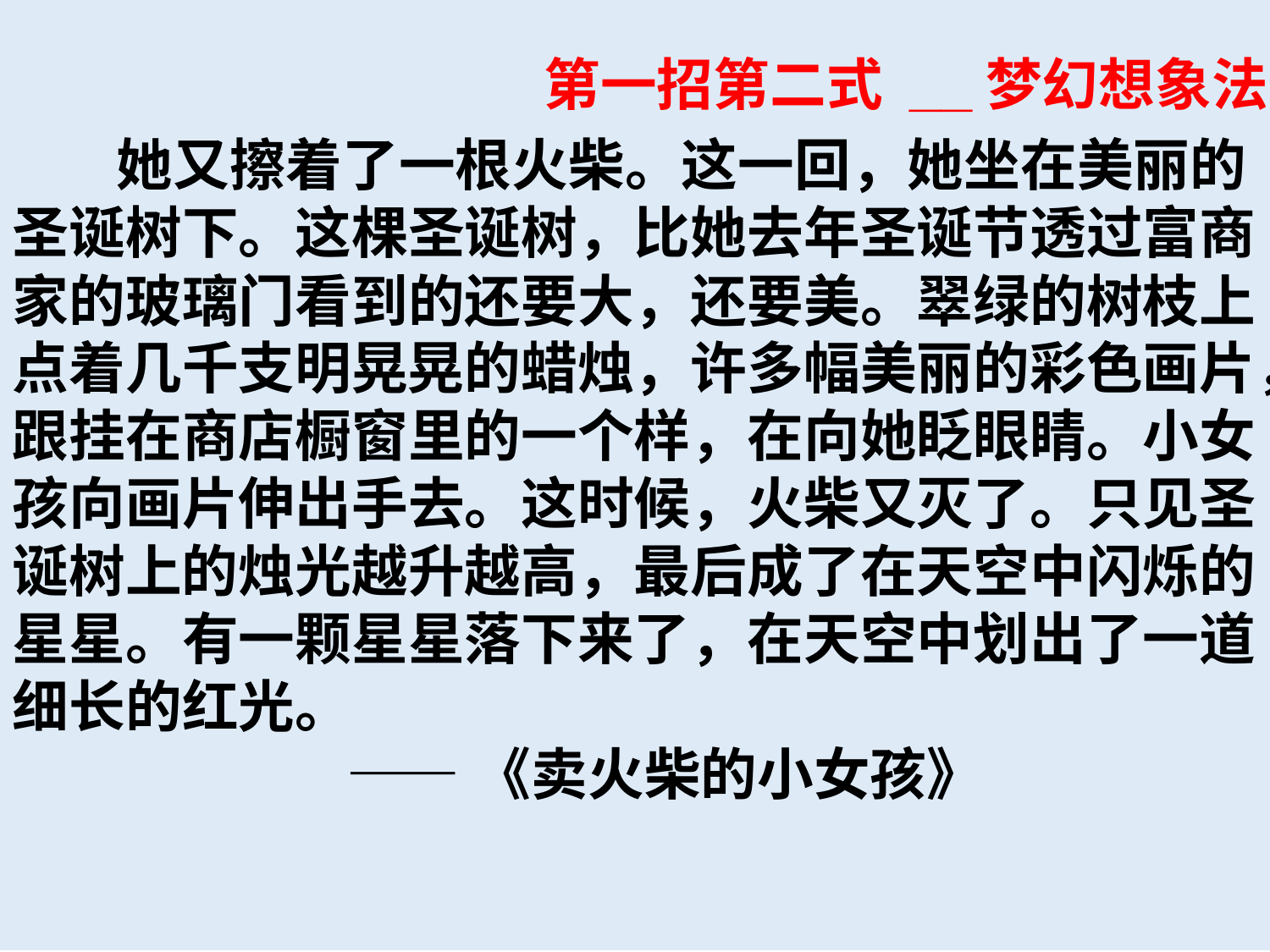

第一招第二式 __梦幻想象法
       她又擦着了一根火柴。这一回，她坐在美丽的圣诞树下。这棵圣诞树，比她去年圣诞节透过富商家的玻璃门看到的还要大，还要美。翠绿的树枝上点着几千支明晃晃的蜡烛，许多幅美丽的彩色画片，跟挂在商店橱窗里的一个样，在向她眨眼睛。小女孩向画片伸出手去。这时候，火柴又灭了。只见圣诞树上的烛光越升越高，最后成了在天空中闪烁的星星。有一颗星星落下来了，在天空中划出了一道细长的红光。
                          ——《卖火柴的小女孩》